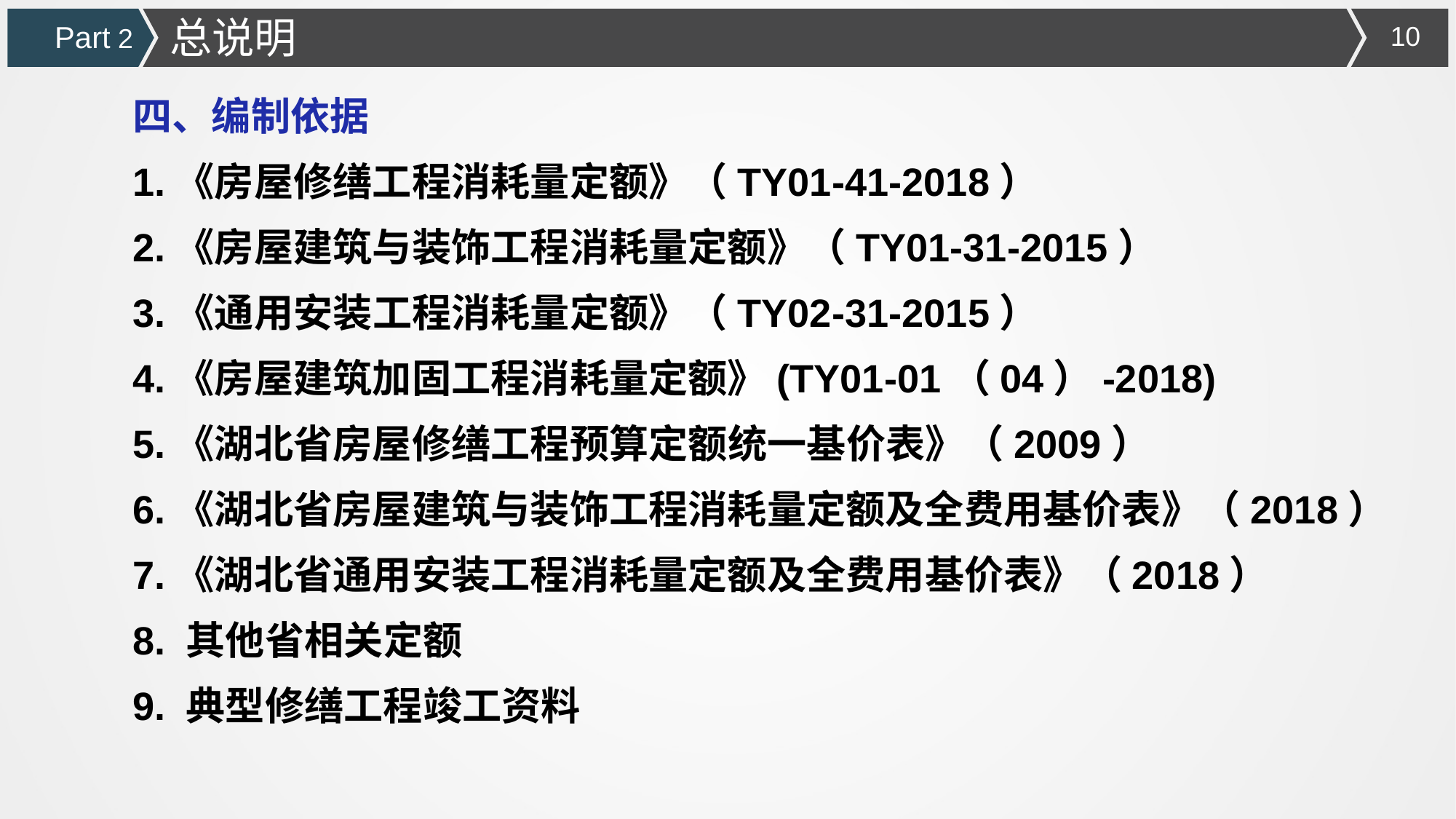

总说明
Part 2
四、编制依据
1.《房屋修缮工程消耗量定额》（TY01-41-2018）
2.《房屋建筑与装饰工程消耗量定额》（TY01-31-2015）
3.《通用安装工程消耗量定额》（TY02-31-2015）
4.《房屋建筑加固工程消耗量定额》(TY01-01（04）-2018)
5.《湖北省房屋修缮工程预算定额统一基价表》（2009）
6.《湖北省房屋建筑与装饰工程消耗量定额及全费用基价表》（2018）
7.《湖北省通用安装工程消耗量定额及全费用基价表》（2018）
8. 其他省相关定额
9. 典型修缮工程竣工资料